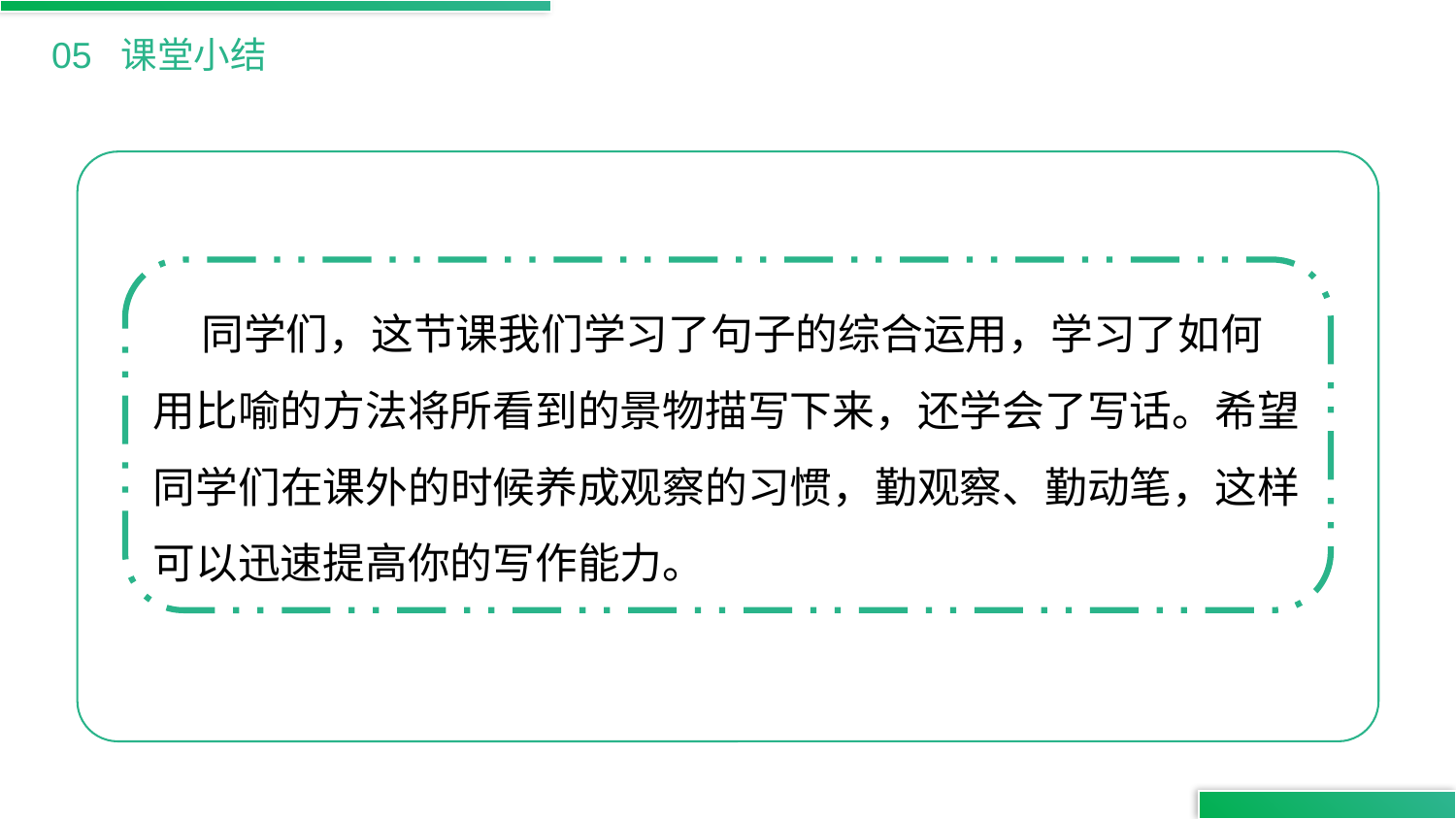

05  课堂小结
    同学们，这节课我们学习了句子的综合运用，学习了如何用比喻的方法将所看到的景物描写下来，还学会了写话。希望同学们在课外的时候养成观察的习惯，勤观察、勤动笔，这样可以迅速提高你的写作能力。